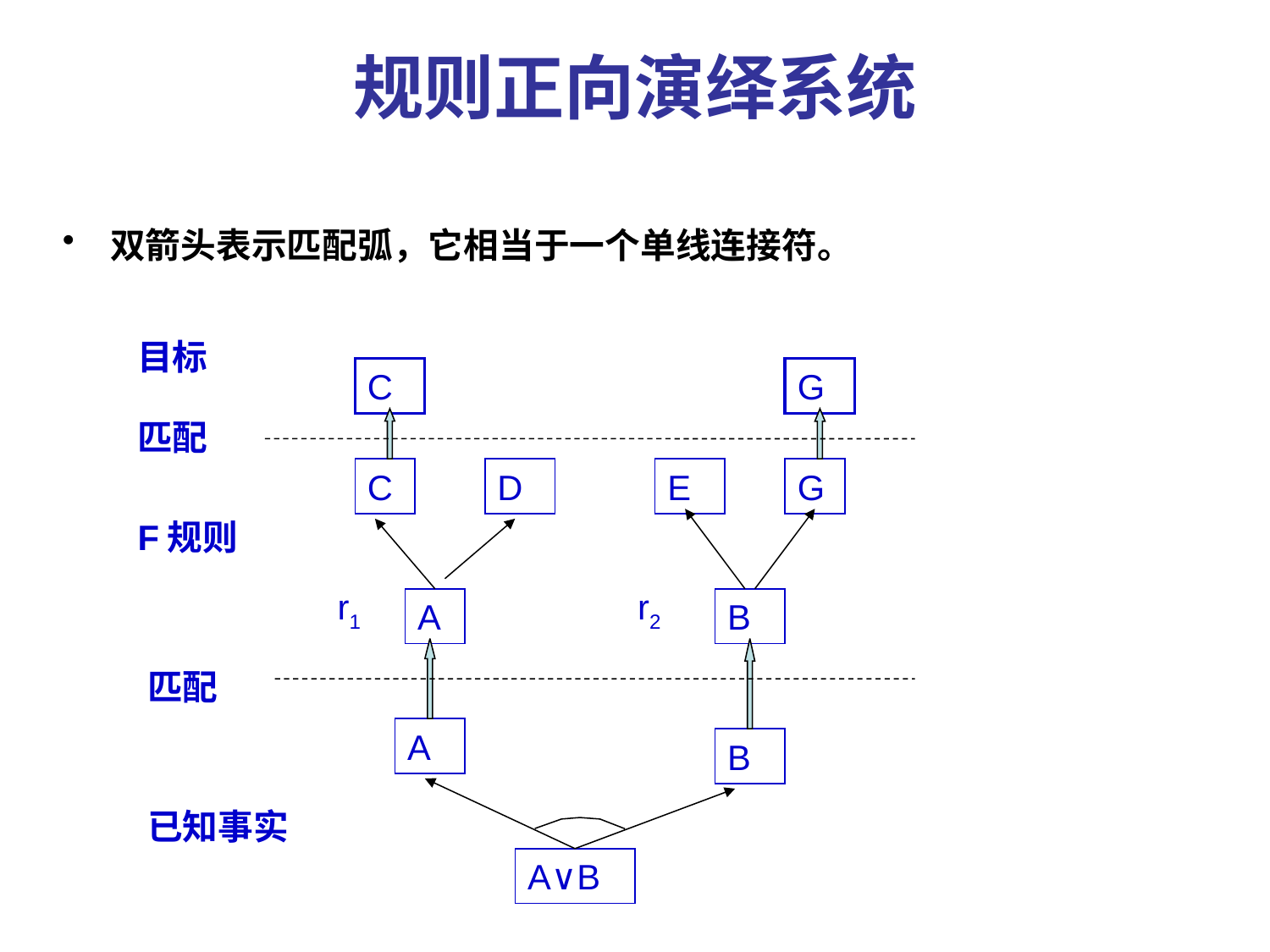

# 规则正向演绎系统
双箭头表示匹配弧，它相当于一个单线连接符。
目标
C
G
匹配

C
D
E
G
F规则

r1
r2
A
B

匹配

A
B

已知事实

A∨B